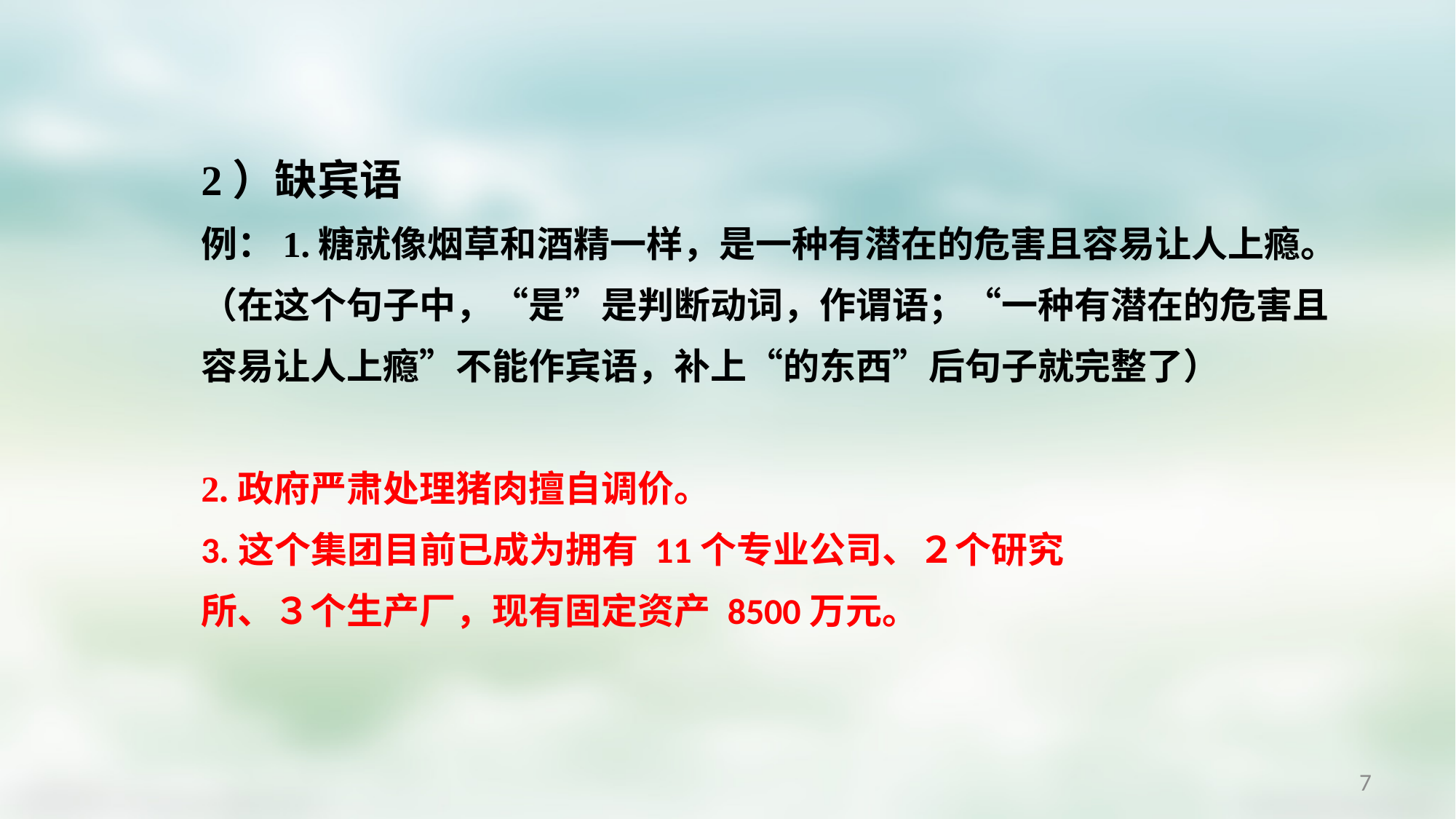

2）缺宾语
例：1.糖就像烟草和酒精一样，是一种有潜在的危害且容易让人上瘾。
（在这个句子中，“是”是判断动词，作谓语；“一种有潜在的危害且容易让人上瘾”不能作宾语，补上“的东西”后句子就完整了）

2.政府严肃处理猪肉擅自调价。
3.这个集团目前已成为拥有 11个专业公司、２个研究
所、３个生产厂，现有固定资产 8500万元。
7